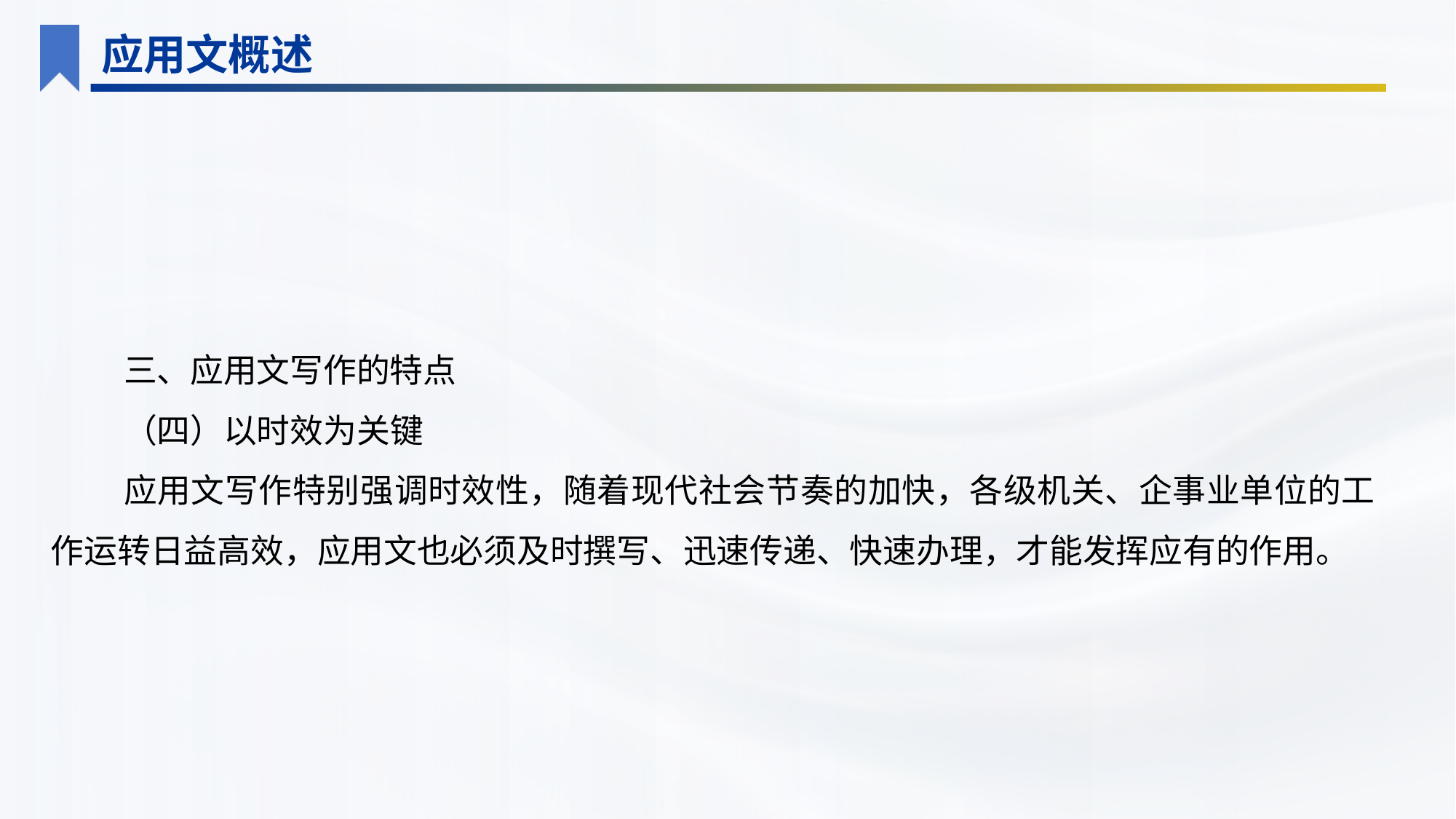

应用文概述
三、应用文写作的特点
（四）以时效为关键
应用文写作特别强调时效性，随着现代社会节奏的加快，各级机关、企事业单位的工作运转日益高效，应用文也必须及时撰写、迅速传递、快速办理，才能发挥应有的作用。